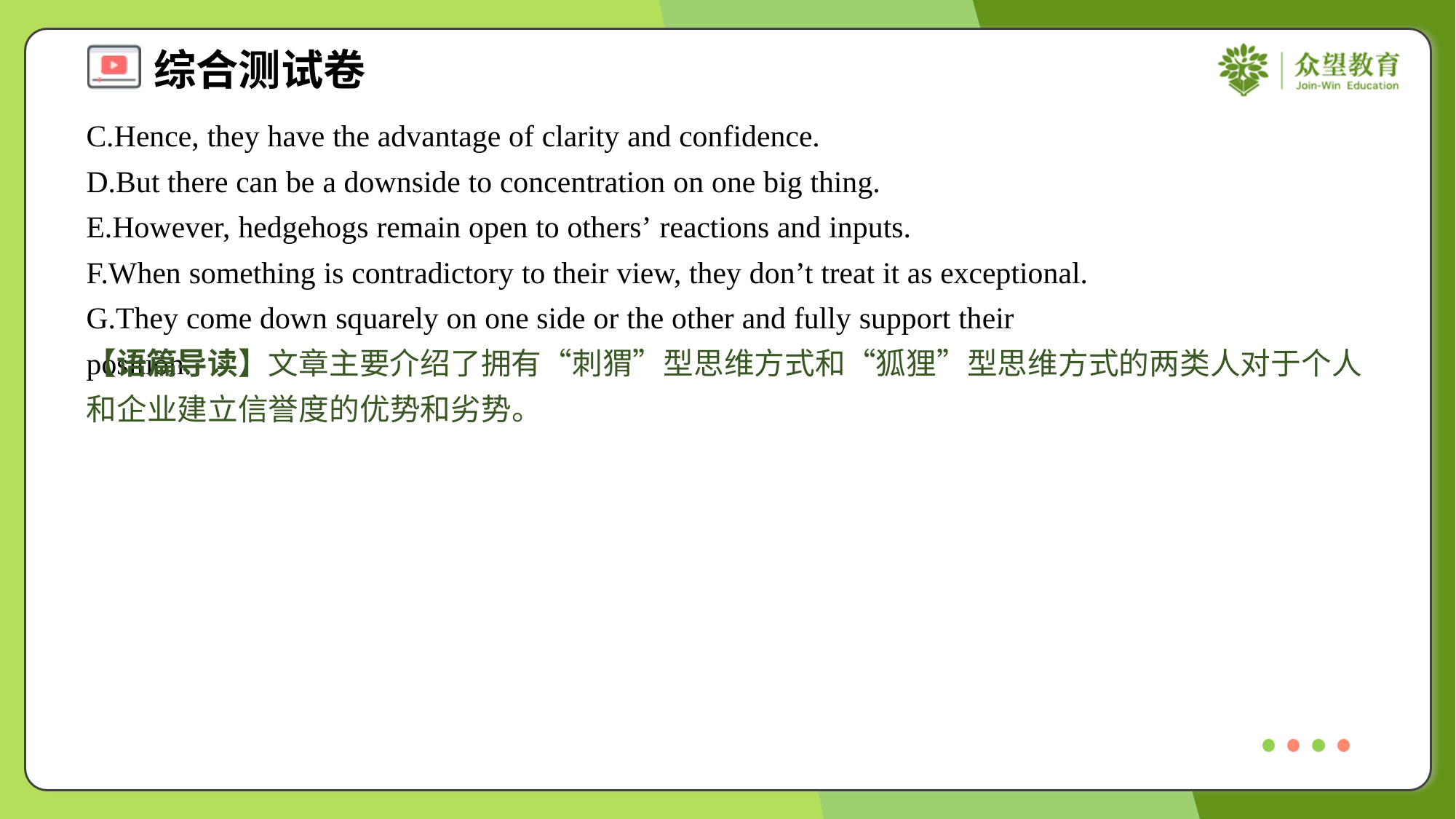

C.Hence, they have the advantage of clarity and confidence.
D.But there can be a downside to concentration on one big thing.
E.However, hedgehogs remain open to others’ reactions and inputs.
F.When something is contradictory to their view, they don’t treat it as exceptional.
G.They come down squarely on one side or the other and fully support their position.#7
【语篇导读】文章主要介绍了拥有“刺猬”型思维方式和“狐狸”型思维方式的两类人对于个人和企业建立信誉度的优势和劣势。